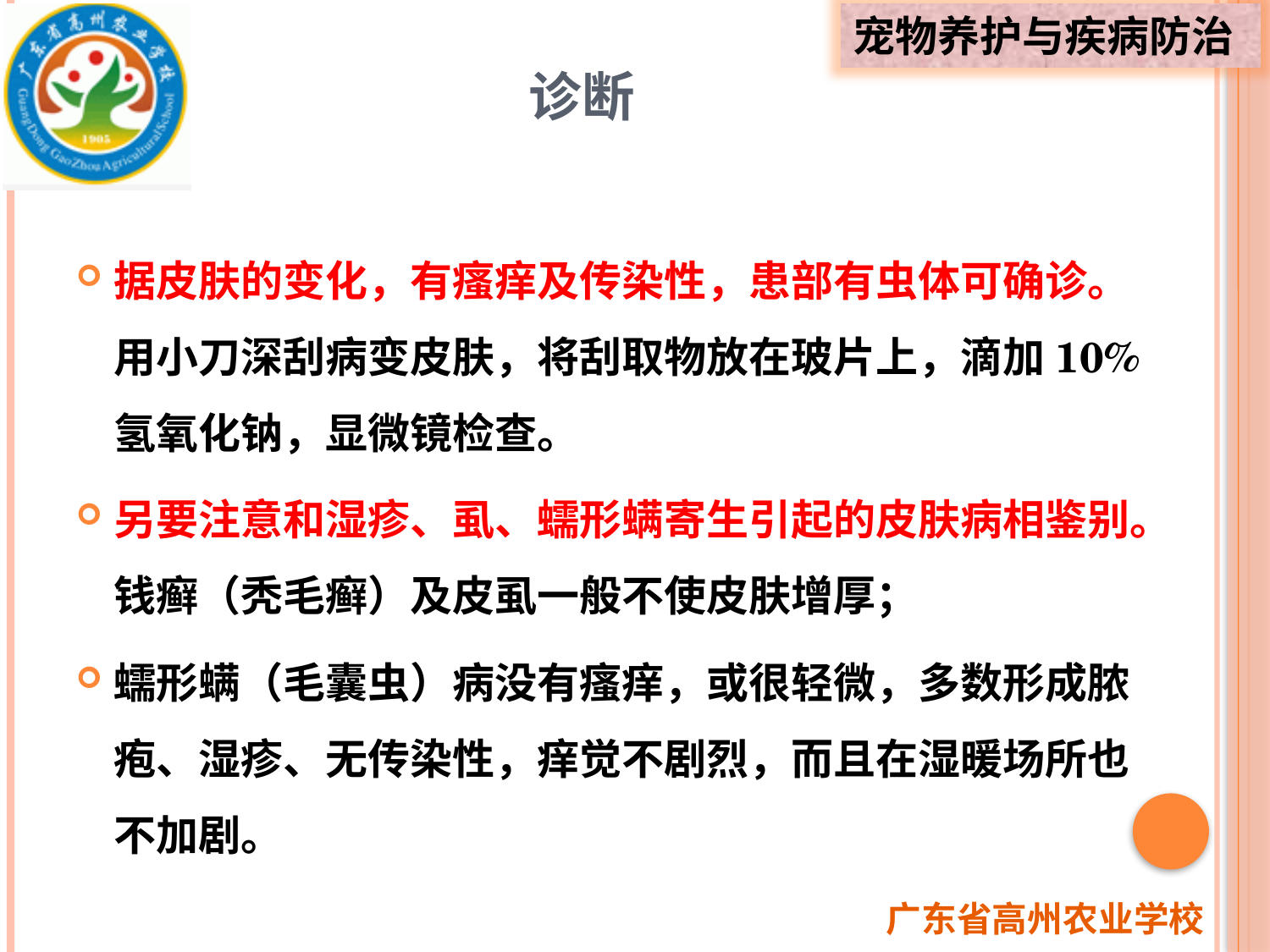

# 诊断
据皮肤的变化，有瘙痒及传染性，患部有虫体可确诊。用小刀深刮病变皮肤，将刮取物放在玻片上，滴加10%氢氧化钠，显微镜检查。
另要注意和湿疹、虱、蠕形螨寄生引起的皮肤病相鉴别。钱癣（秃毛癣）及皮虱一般不使皮肤增厚；
蠕形螨（毛囊虫）病没有瘙痒，或很轻微，多数形成脓疱、湿疹、无传染性，痒觉不剧烈，而且在湿暖场所也不加剧。